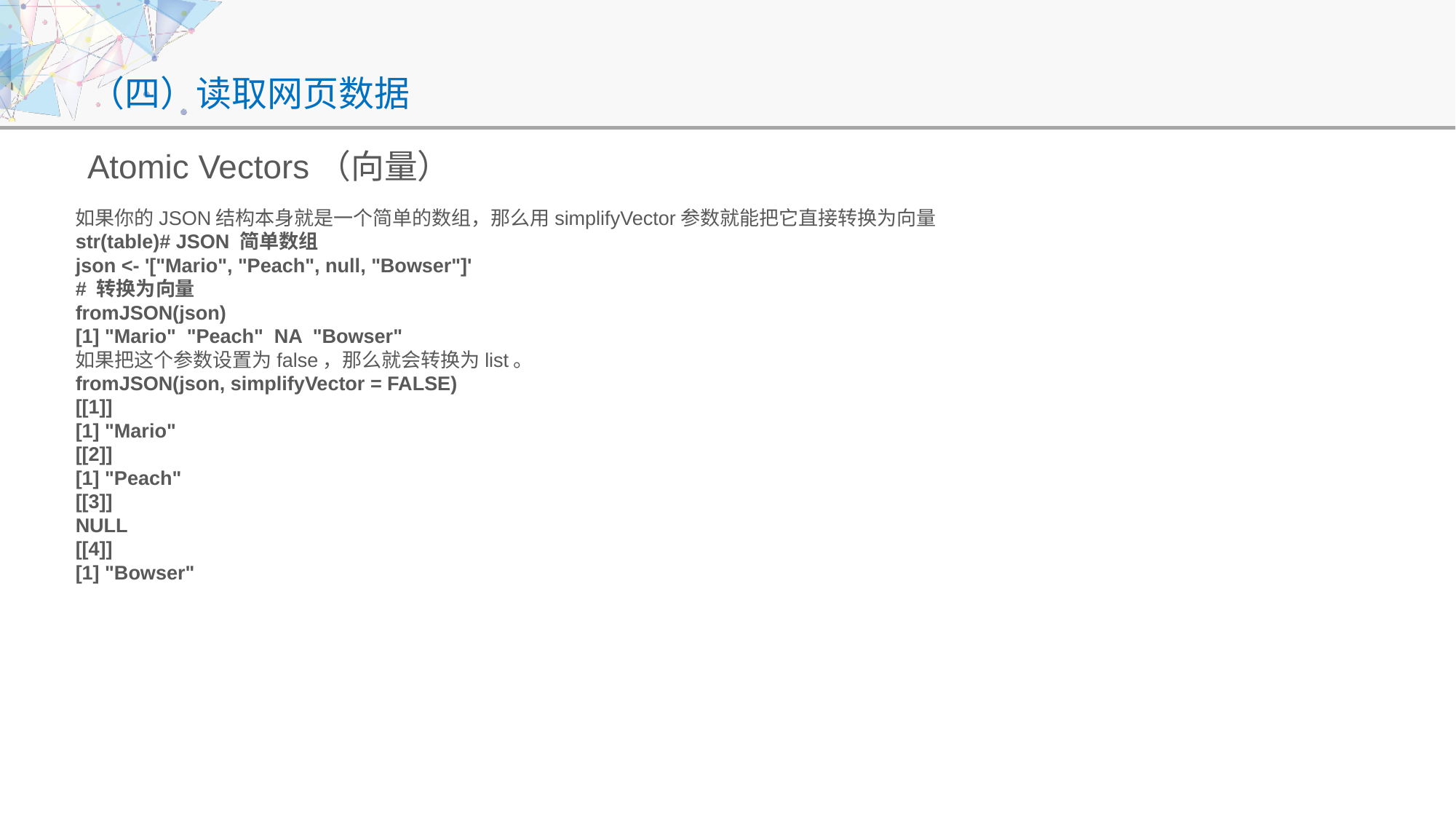

# （四）读取网页数据
Atomic Vectors（向量）
如果你的JSON结构本身就是一个简单的数组，那么用simplifyVector参数就能把它直接转换为向量
str(table)# JSON 简单数组
json <- '["Mario", "Peach", null, "Bowser"]'
# 转换为向量
fromJSON(json)
[1] "Mario"  "Peach"  NA  "Bowser"
如果把这个参数设置为false，那么就会转换为list。
fromJSON(json, simplifyVector = FALSE)
[[1]]
[1] "Mario"
[[2]]
[1] "Peach"
[[3]]
NULL
[[4]]
[1] "Bowser"